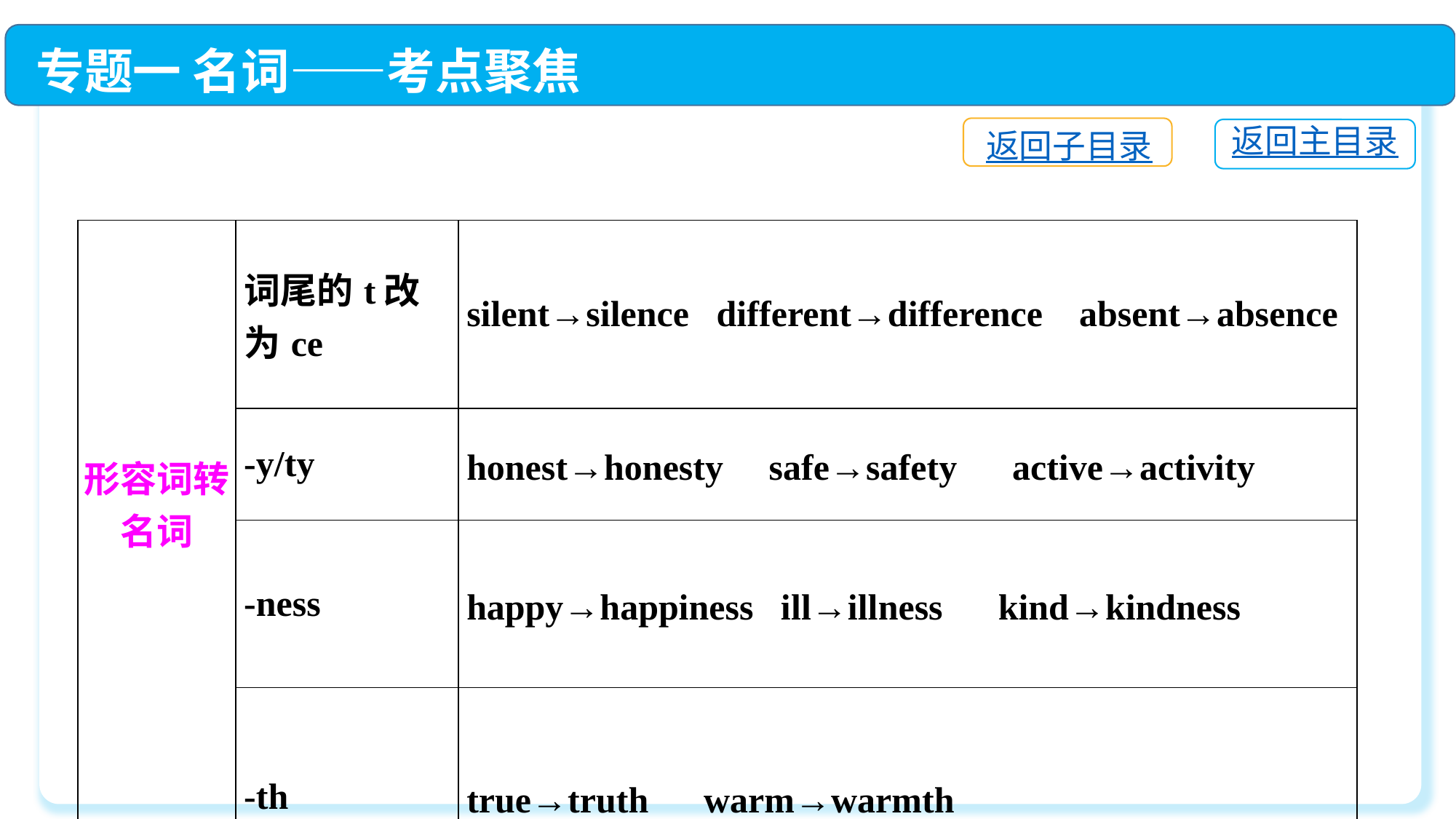

专题一 名词——考点聚焦

返回子目录
返回主目录

| 形容词转名词 | 词尾的t改为ce | silent→silence different→difference absent→absence |
| --- | --- | --- |
|  | -y/ty | honest→honesty safe→safety　active→activity |
|  | -ness | happy→happiness ill→illness　kind→kindness |
|  | -th | true→truth　warm→warmth |